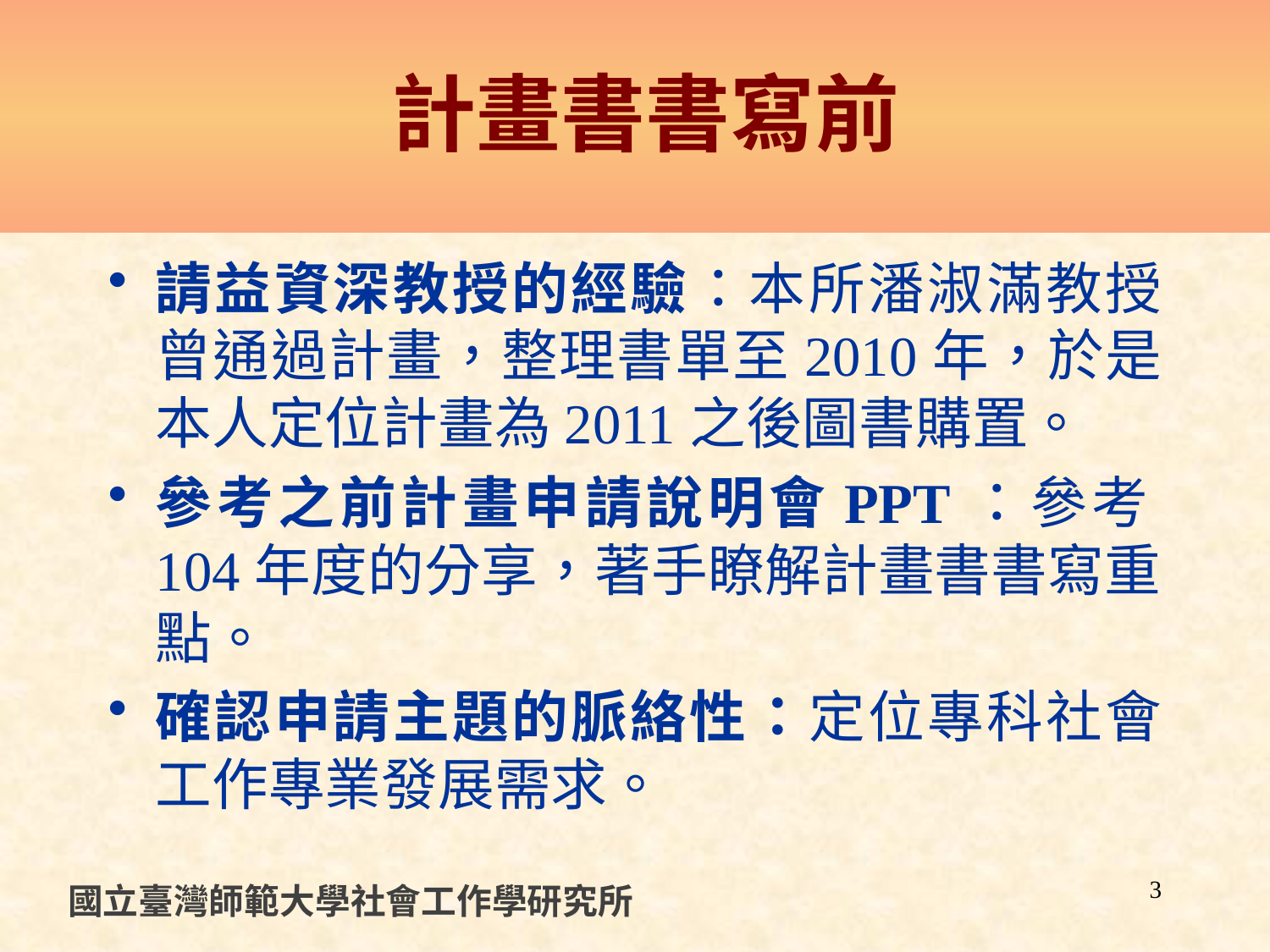

# 計畫書書寫前
請益資深教授的經驗：本所潘淑滿教授曾通過計畫，整理書單至2010年，於是本人定位計畫為2011之後圖書購置。
參考之前計畫申請說明會PPT：參考104年度的分享，著手瞭解計畫書書寫重點。
確認申請主題的脈絡性：定位專科社會工作專業發展需求。

3
國立臺灣師範大學社會工作學研究所